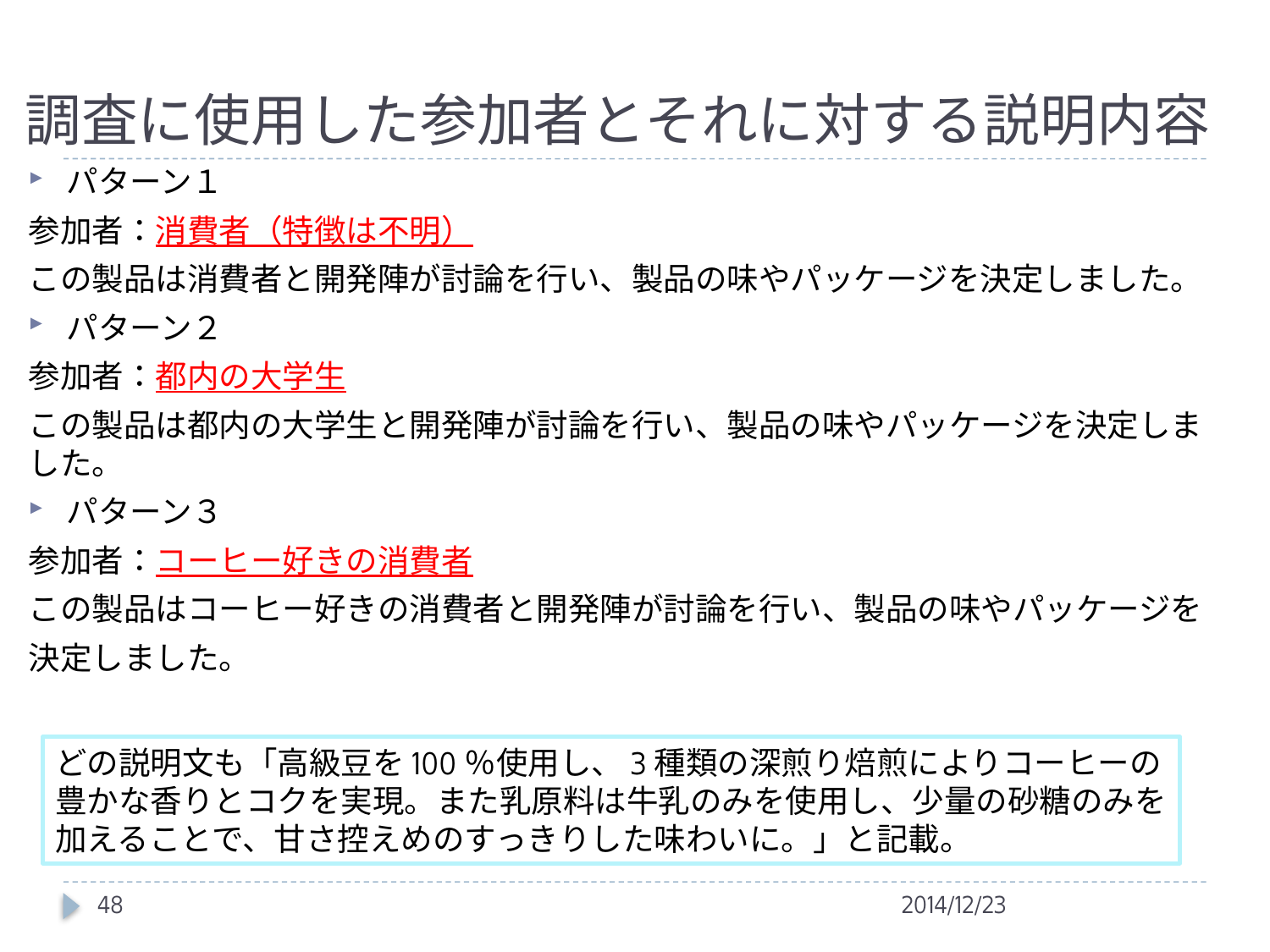

# 調査に使用した参加者とそれに対する説明内容
パターン１
参加者：消費者（特徴は不明）
この製品は消費者と開発陣が討論を行い、製品の味やパッケージを決定しました。
パターン２
参加者：都内の大学生
この製品は都内の大学生と開発陣が討論を行い、製品の味やパッケージを決定しました。
パターン３
参加者：コーヒー好きの消費者
この製品はコーヒー好きの消費者と開発陣が討論を行い、製品の味やパッケージを
決定しました。

どの説明文も「高級豆を100％使用し、3種類の深煎り焙煎によりコーヒーの豊かな香りとコクを実現。また乳原料は牛乳のみを使用し、少量の砂糖のみを加えることで、甘さ控えめのすっきりした味わいに。」と記載。
48
2014/12/23